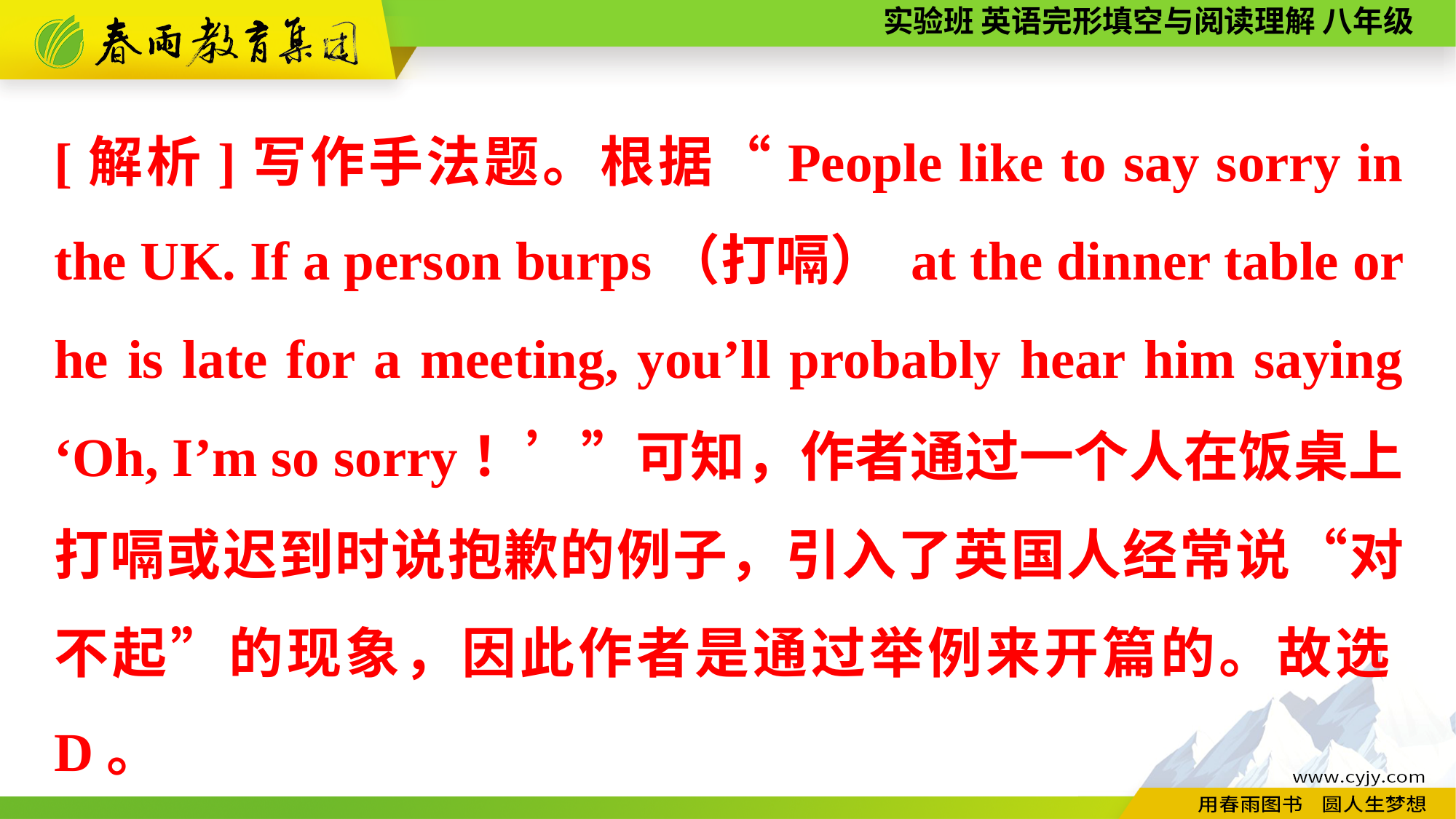

[解析]写作手法题。根据“People like to say sorry in the UK. If a person burps（打嗝） at the dinner table or he is late for a meeting, you’ll probably hear him saying ‘Oh, I’m so sorry！’”可知，作者通过一个人在饭桌上打嗝或迟到时说抱歉的例子，引入了英国人经常说“对不起”的现象，因此作者是通过举例来开篇的。故选D。